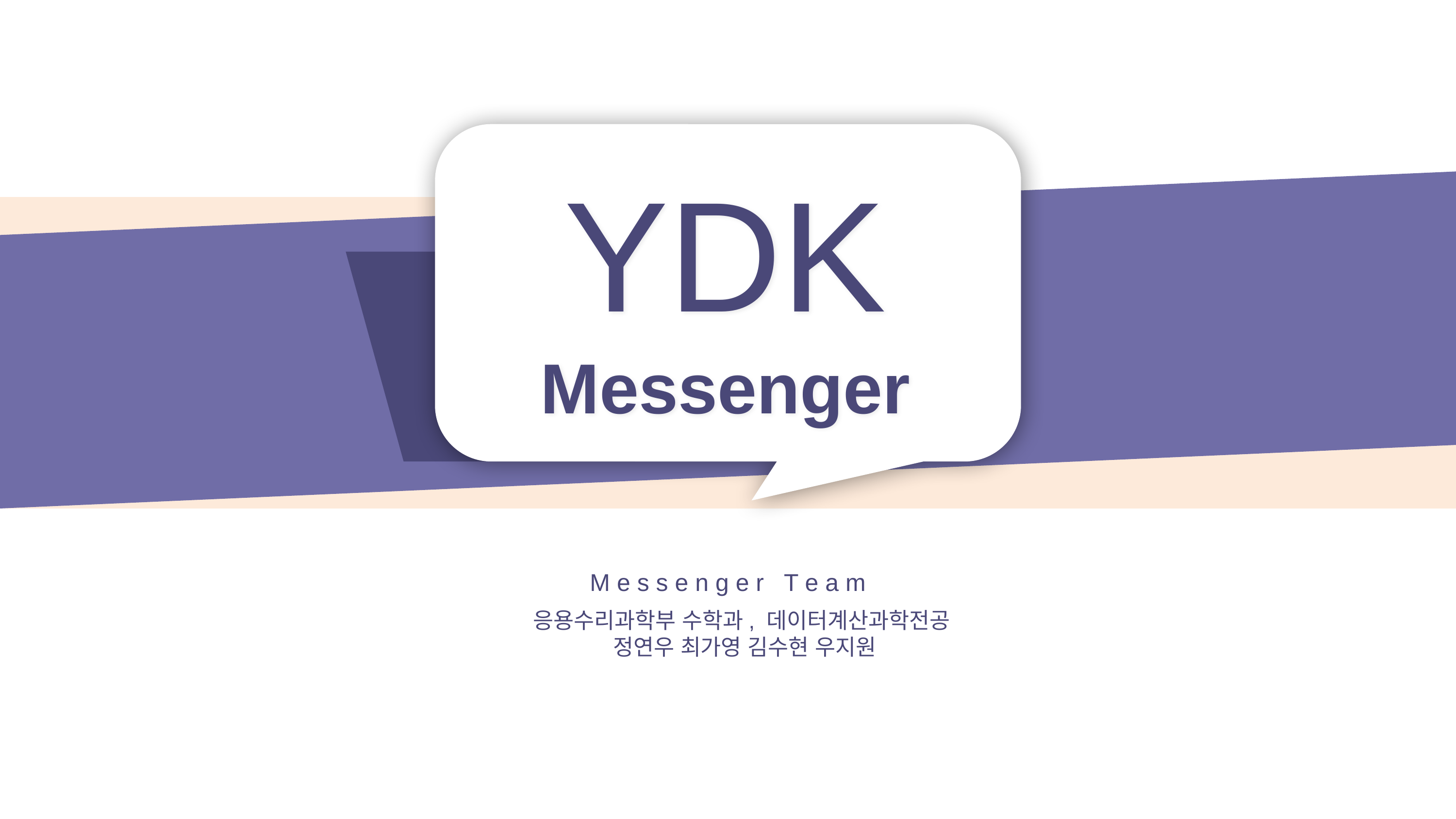

YDK
Messenger

M e s s e n g e r   T e a m
응용수리과학부 수학과, 데이터계산과학전공
정연우 최가영 김수현 우지원